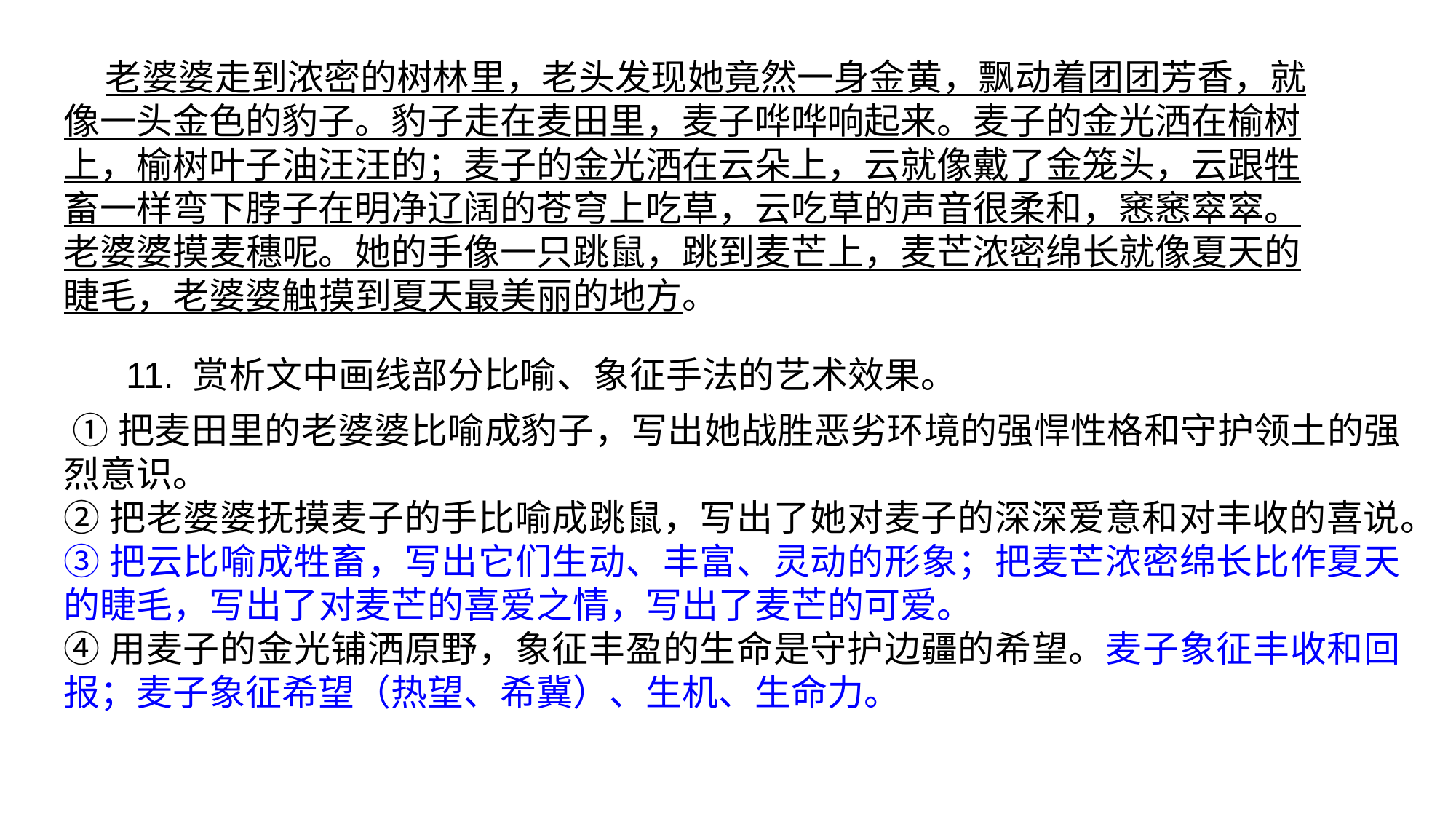

老婆婆走到浓密的树林里，老头发现她竟然一身金黄，飘动着团团芳香，就像一头金色的豹子。豹子走在麦田里，麦子哗哗响起来。麦子的金光洒在榆树上，榆树叶子油汪汪的；麦子的金光洒在云朵上，云就像戴了金笼头，云跟牲畜一样弯下脖子在明净辽阔的苍穹上吃草，云吃草的声音很柔和，窸窸窣窣。老婆婆摸麦穗呢。她的手像一只跳鼠，跳到麦芒上，麦芒浓密绵长就像夏天的睫毛，老婆婆触摸到夏天最美丽的地方。
11. 赏析文中画线部分比喻、象征手法的艺术效果。
 ①把麦田里的老婆婆比喻成豹子，写出她战胜恶劣环境的强悍性格和守护领土的强烈意识。
②把老婆婆抚摸麦子的手比喻成跳鼠，写出了她对麦子的深深爱意和对丰收的喜说。
③把云比喻成牲畜，写出它们生动、丰富、灵动的形象；把麦芒浓密绵长比作夏天的睫毛，写出了对麦芒的喜爱之情，写出了麦芒的可爱。
④用麦子的金光铺洒原野，象征丰盈的生命是守护边疆的希望。麦子象征丰收和回报；麦子象征希望（热望、希冀）、生机、生命力。